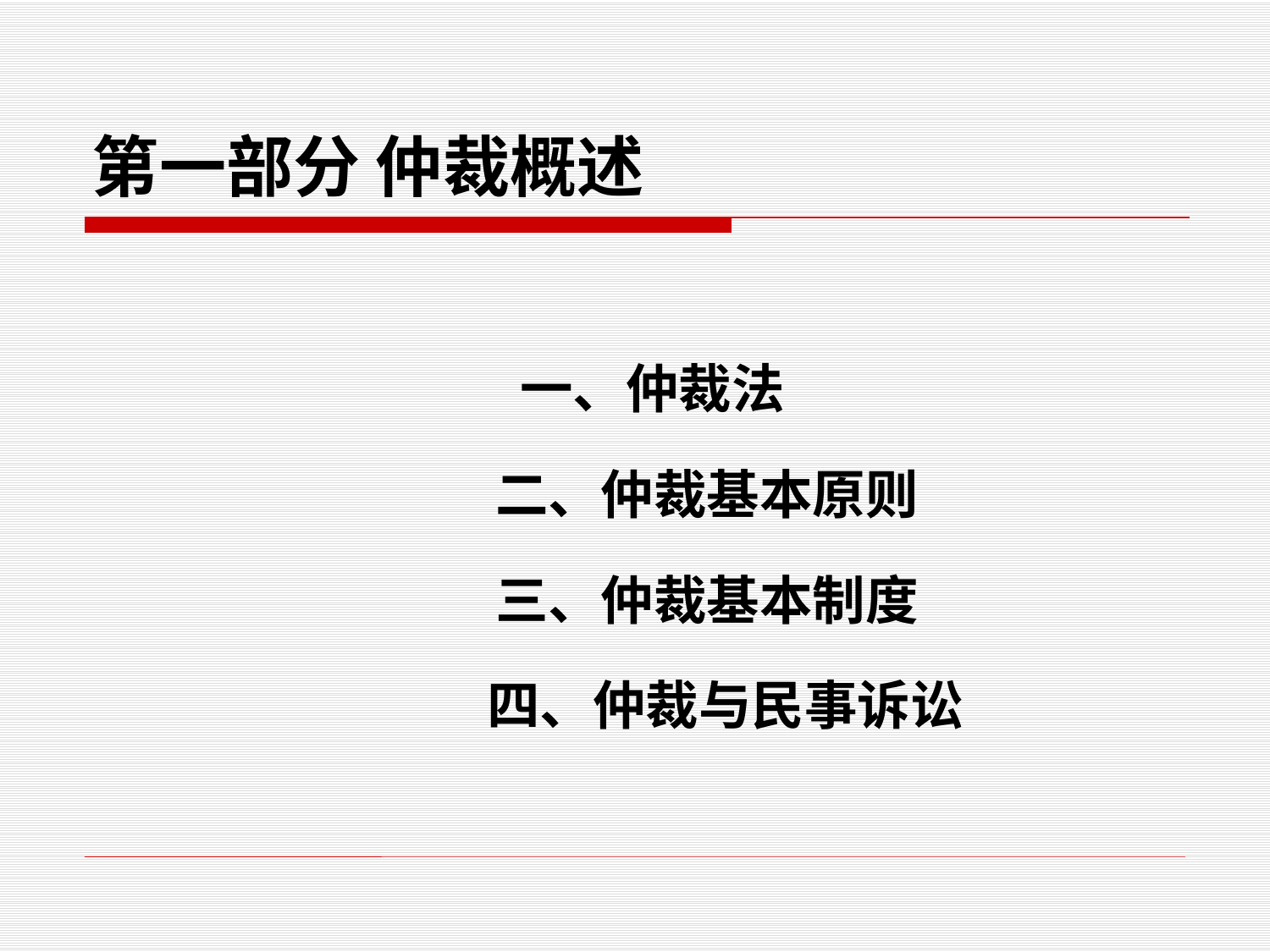

# 第一部分 仲裁概述

  一、仲裁法
           二、仲裁基本原则
           三、仲裁基本制度
              四、仲裁与民事诉讼